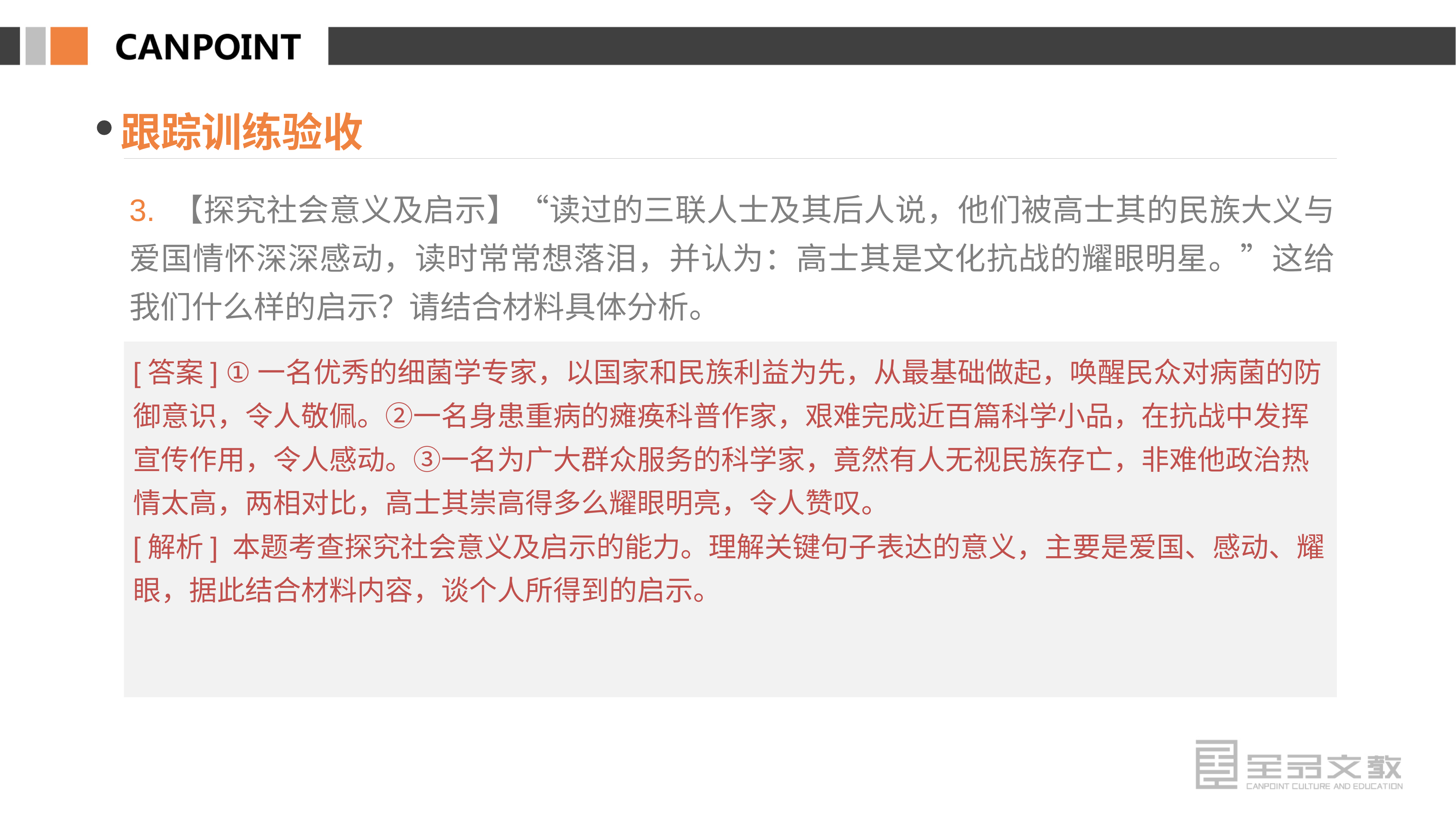

跟踪训练验收

3. 【探究社会意义及启示】“读过的三联人士及其后人说，他们被高士其的民族大义与爱国情怀深深感动，读时常常想落泪，并认为：高士其是文化抗战的耀眼明星。”这给我们什么样的启示？请结合材料具体分析。

[答案] ①一名优秀的细菌学专家，以国家和民族利益为先，从最基础做起，唤醒民众对病菌的防御意识，令人敬佩。②一名身患重病的瘫痪科普作家，艰难完成近百篇科学小品，在抗战中发挥宣传作用，令人感动。③一名为广大群众服务的科学家，竟然有人无视民族存亡，非难他政治热情太高，两相对比，高士其崇高得多么耀眼明亮，令人赞叹。
[解析] 本题考查探究社会意义及启示的能力。理解关键句子表达的意义，主要是爱国、感动、耀眼，据此结合材料内容，谈个人所得到的启示。